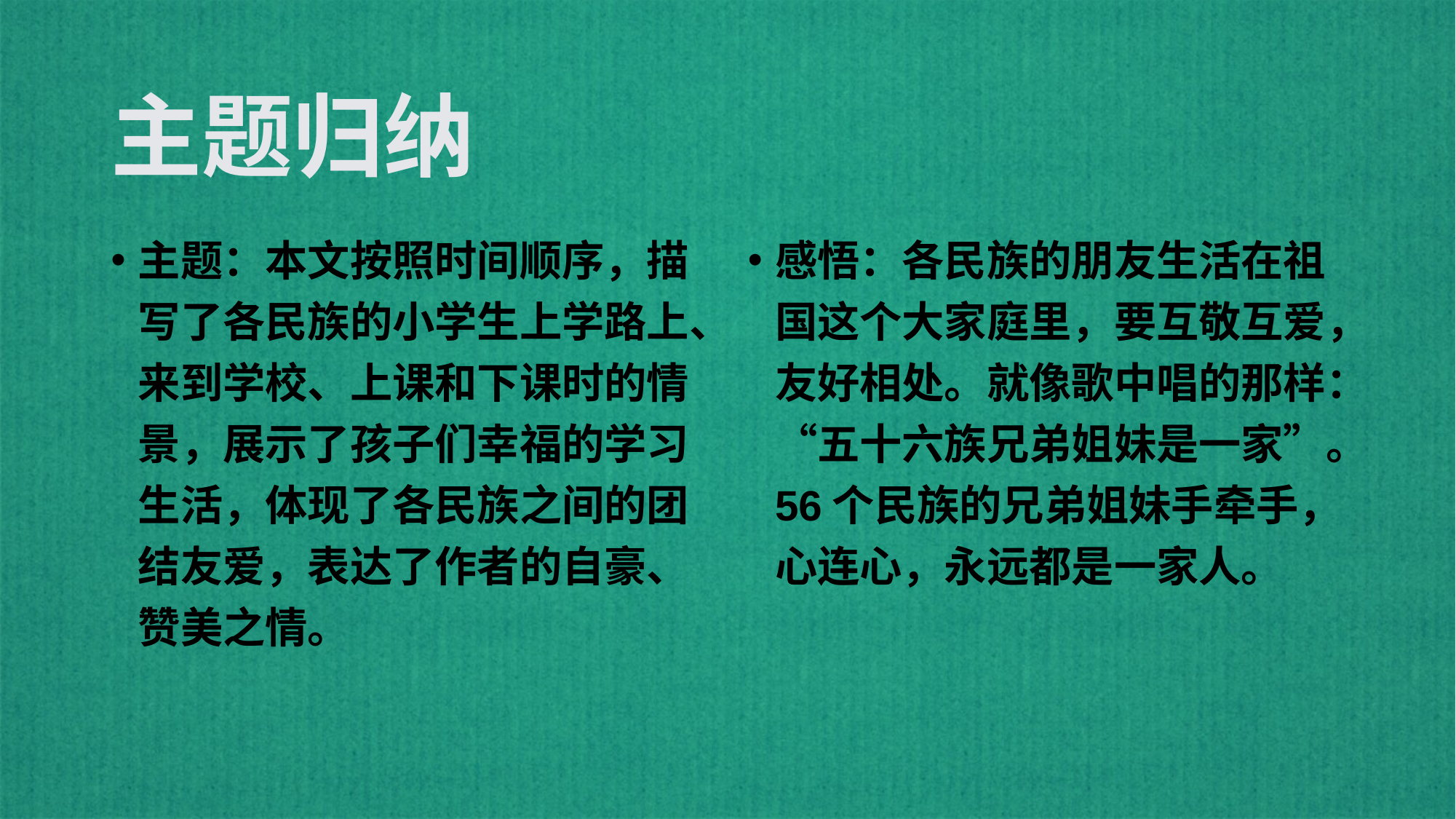

# 主题归纳
主题：本文按照时间顺序，描写了各民族的小学生上学路上、来到学校、上课和下课时的情景，展示了孩子们幸福的学习生活，体现了各民族之间的团结友爱，表达了作者的自豪、赞美之情。
感悟：各民族的朋友生活在祖国这个大家庭里，要互敬互爱，友好相处。就像歌中唱的那样：“五十六族兄弟姐妹是一家”。56个民族的兄弟姐妹手牵手，心连心，永远都是一家人。